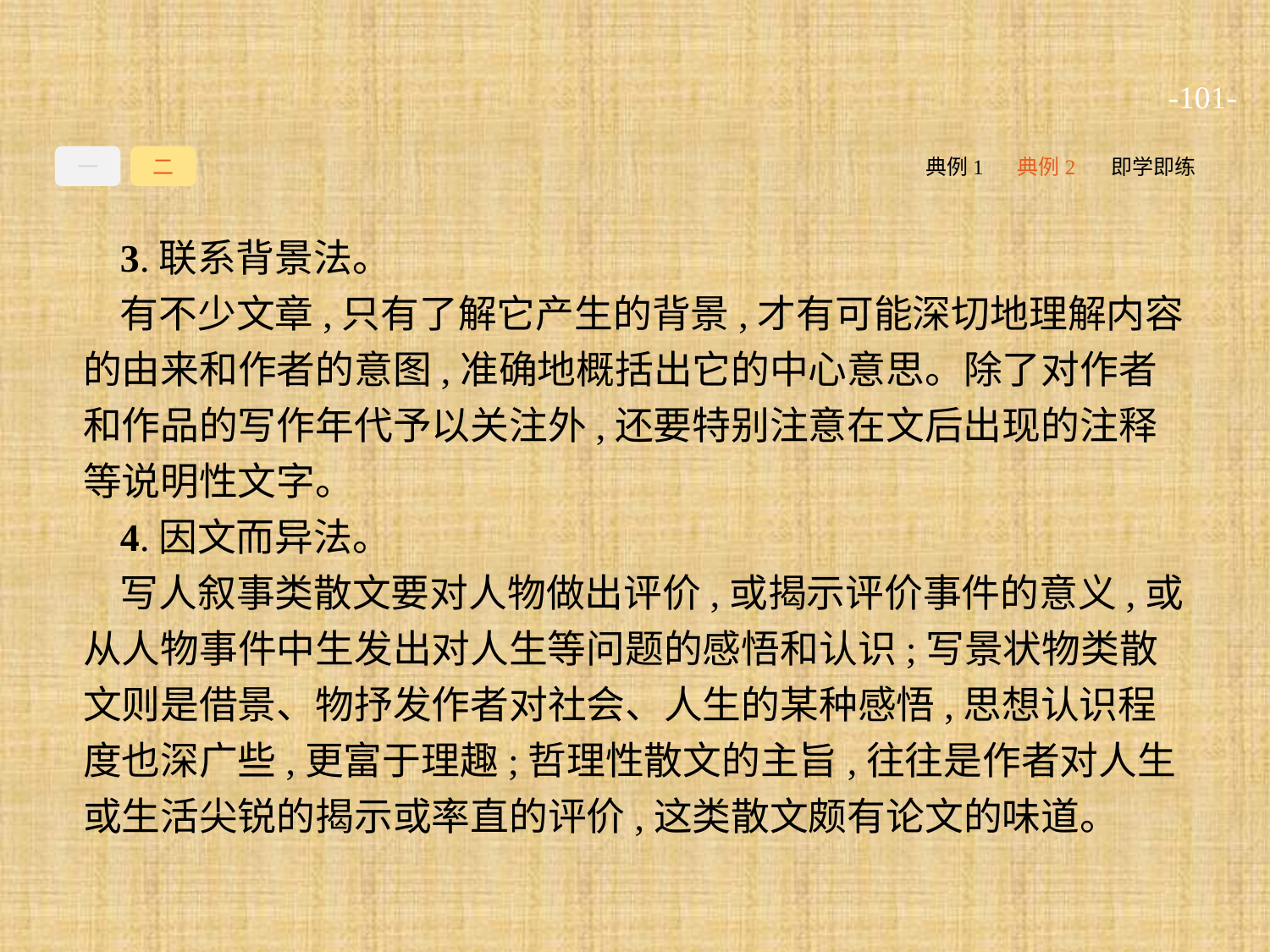

-101-
一
二
典例1
典例2
即学即练
3.联系背景法。
有不少文章,只有了解它产生的背景,才有可能深切地理解内容的由来和作者的意图,准确地概括出它的中心意思。除了对作者和作品的写作年代予以关注外,还要特别注意在文后出现的注释等说明性文字。
4.因文而异法。
写人叙事类散文要对人物做出评价,或揭示评价事件的意义,或从人物事件中生发出对人生等问题的感悟和认识;写景状物类散文则是借景、物抒发作者对社会、人生的某种感悟,思想认识程度也深广些,更富于理趣;哲理性散文的主旨,往往是作者对人生或生活尖锐的揭示或率直的评价,这类散文颇有论文的味道。